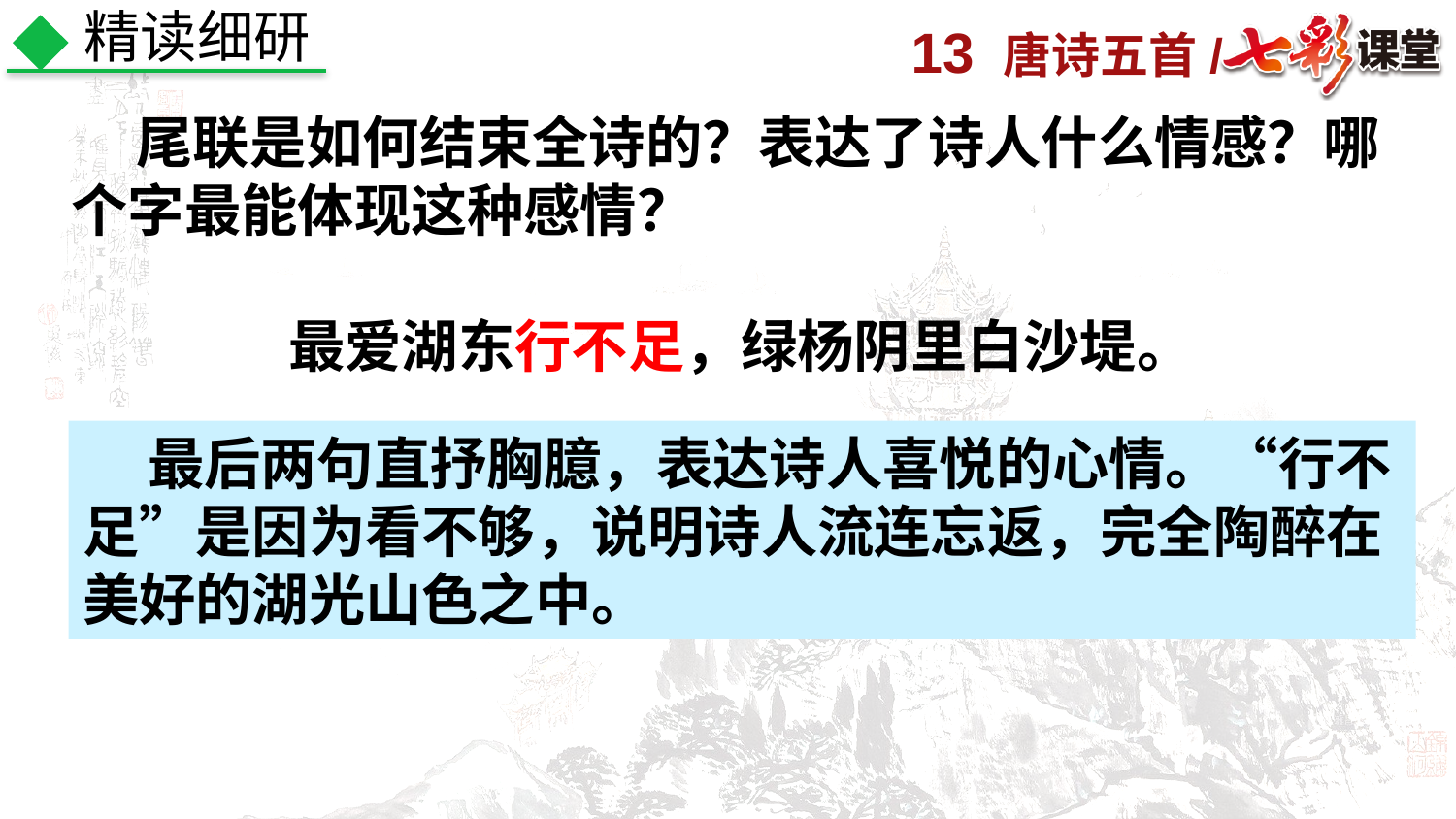

精读细研

    尾联是如何结束全诗的？表达了诗人什么情感？哪个字最能体现这种感情？
 最爱湖东行不足，绿杨阴里白沙堤。
    最后两句直抒胸臆，表达诗人喜悦的心情。“行不足”是因为看不够，说明诗人流连忘返，完全陶醉在美好的湖光山色之中。